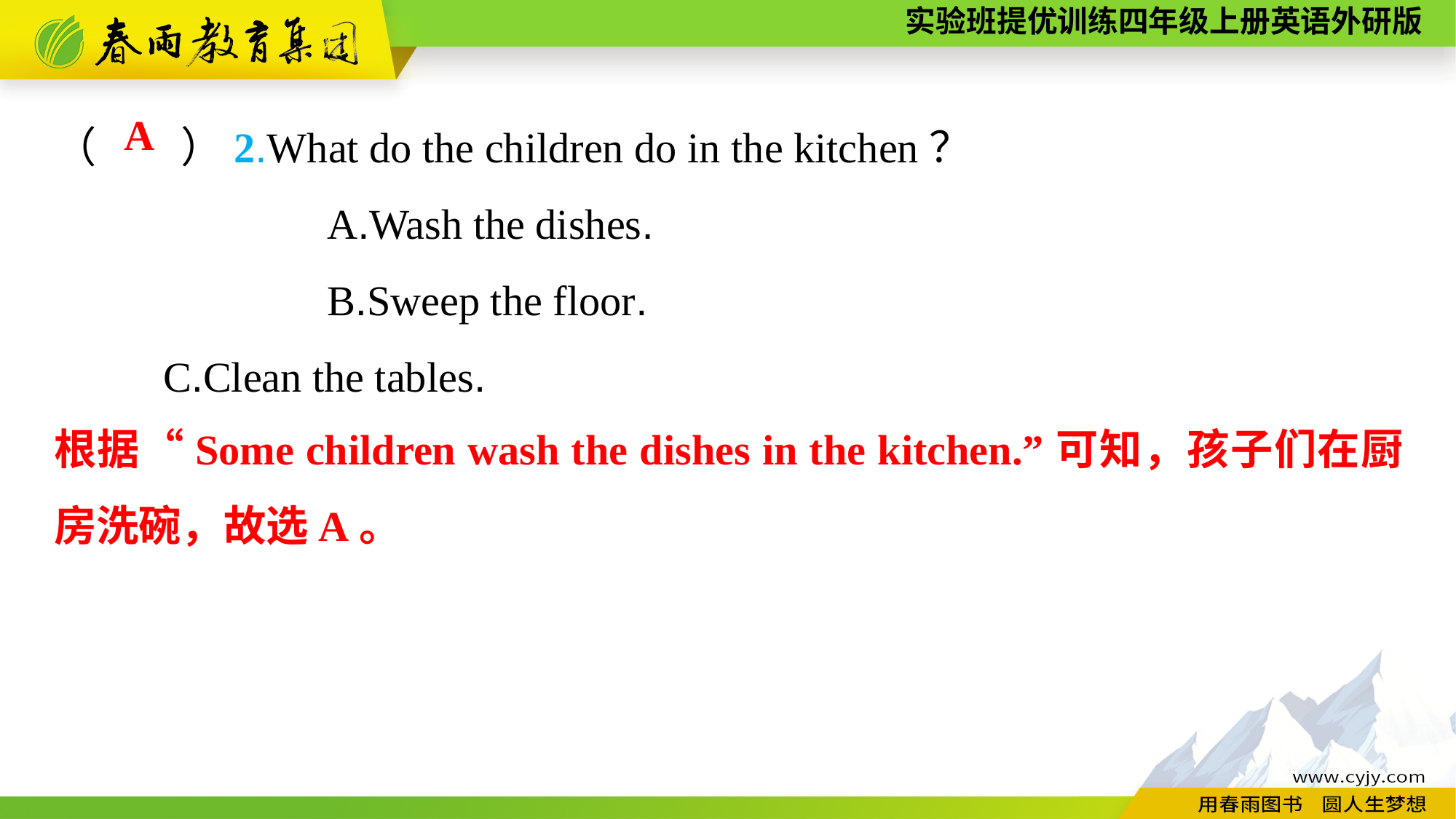

（　　）2.What do the children do in the kitchen？
	A.Wash the dishes.
	B.Sweep the floor.
	C.Clean the tables.
A
根据“Some children wash the dishes in the kitchen.”可知，孩子们在厨房洗碗，故选A。